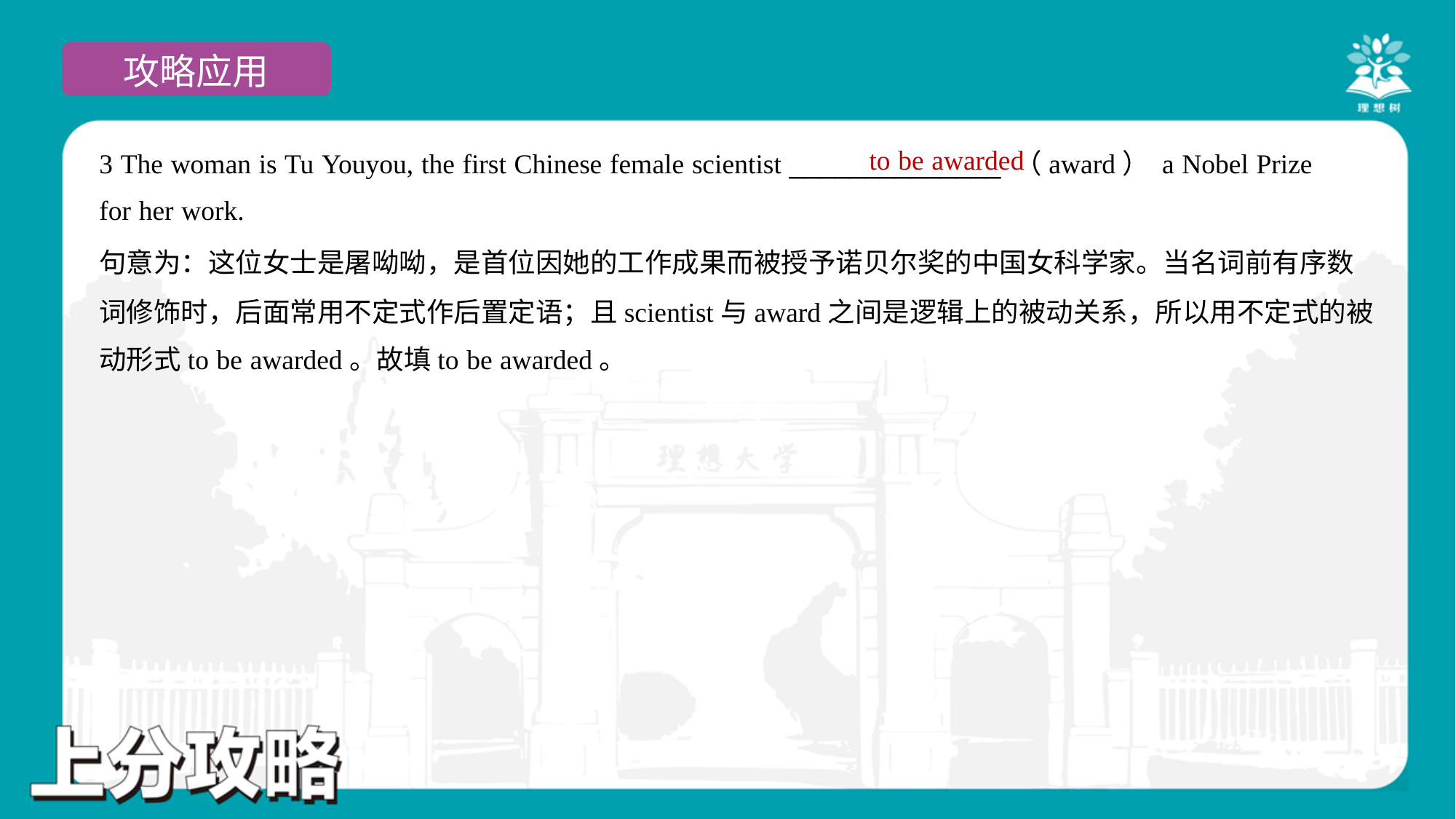

to be awarded
3 The woman is Tu Youyou, the first Chinese female scientist ______________ （award） a Nobel Prize
for her work.
句意为：这位女士是屠呦呦，是首位因她的工作成果而被授予诺贝尔奖的中国女科学家。当名词前有序数
词修饰时，后面常用不定式作后置定语；且scientist与award之间是逻辑上的被动关系，所以用不定式的被
动形式to be awarded。故填to be awarded。